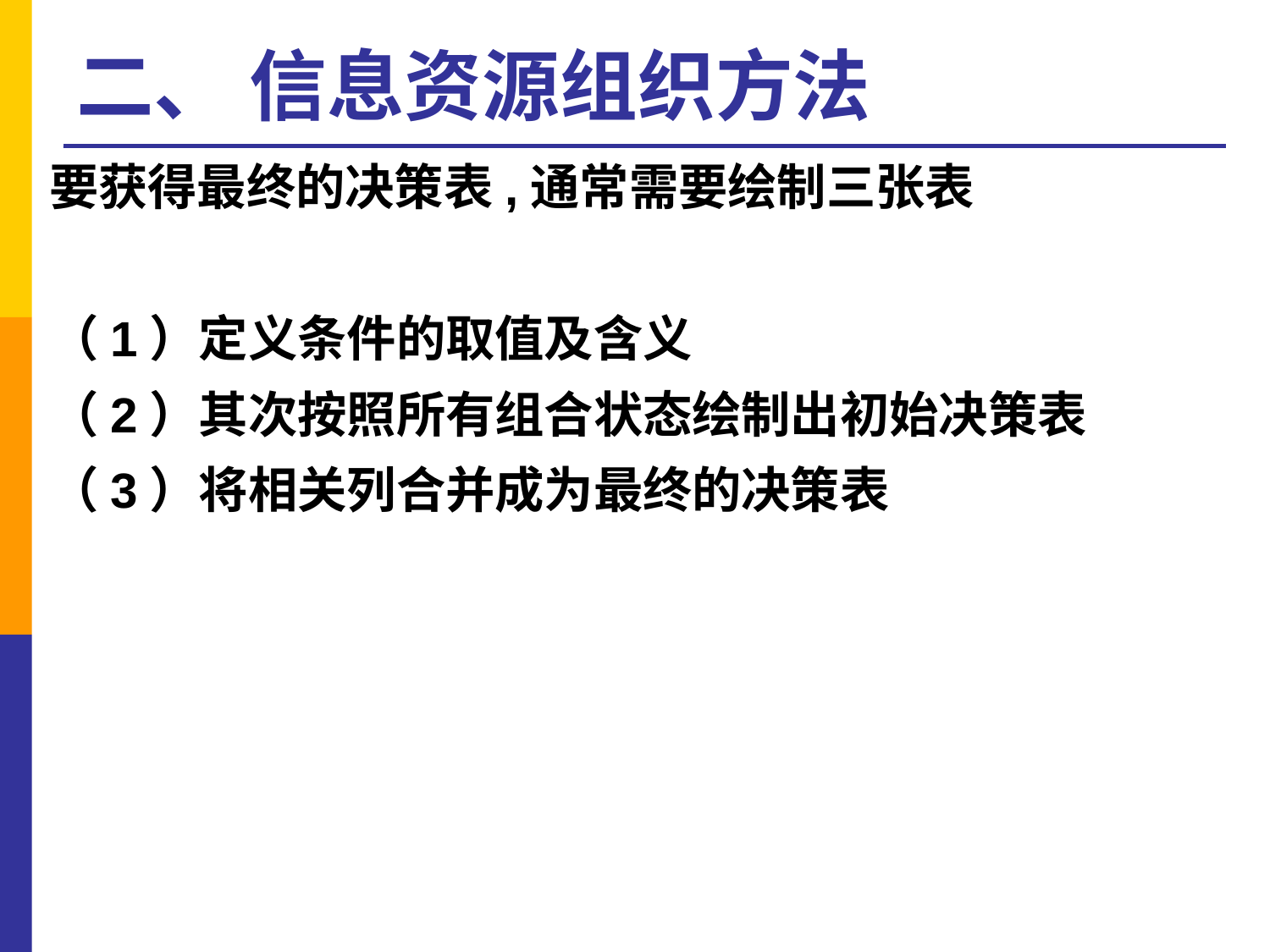

# 二、 信息资源组织方法
要获得最终的决策表,通常需要绘制三张表

（1）定义条件的取值及含义
（2）其次按照所有组合状态绘制出初始决策表
（3）将相关列合并成为最终的决策表